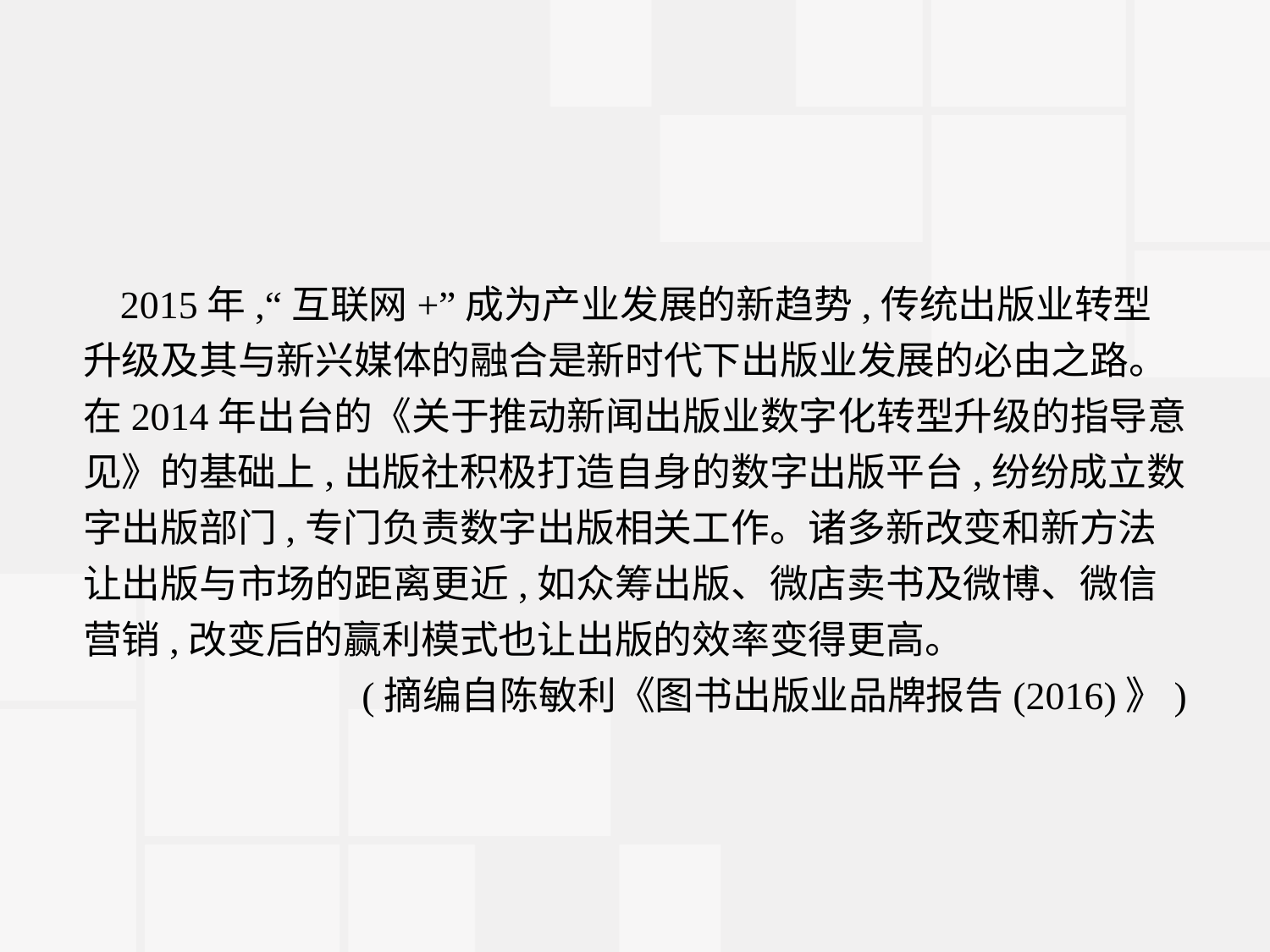

2015年,“互联网+”成为产业发展的新趋势,传统出版业转型升级及其与新兴媒体的融合是新时代下出版业发展的必由之路。在2014年出台的《关于推动新闻出版业数字化转型升级的指导意见》的基础上,出版社积极打造自身的数字出版平台,纷纷成立数字出版部门,专门负责数字出版相关工作。诸多新改变和新方法让出版与市场的距离更近,如众筹出版、微店卖书及微博、微信营销,改变后的赢利模式也让出版的效率变得更高。
(摘编自陈敏利《图书出版业品牌报告(2016)》)